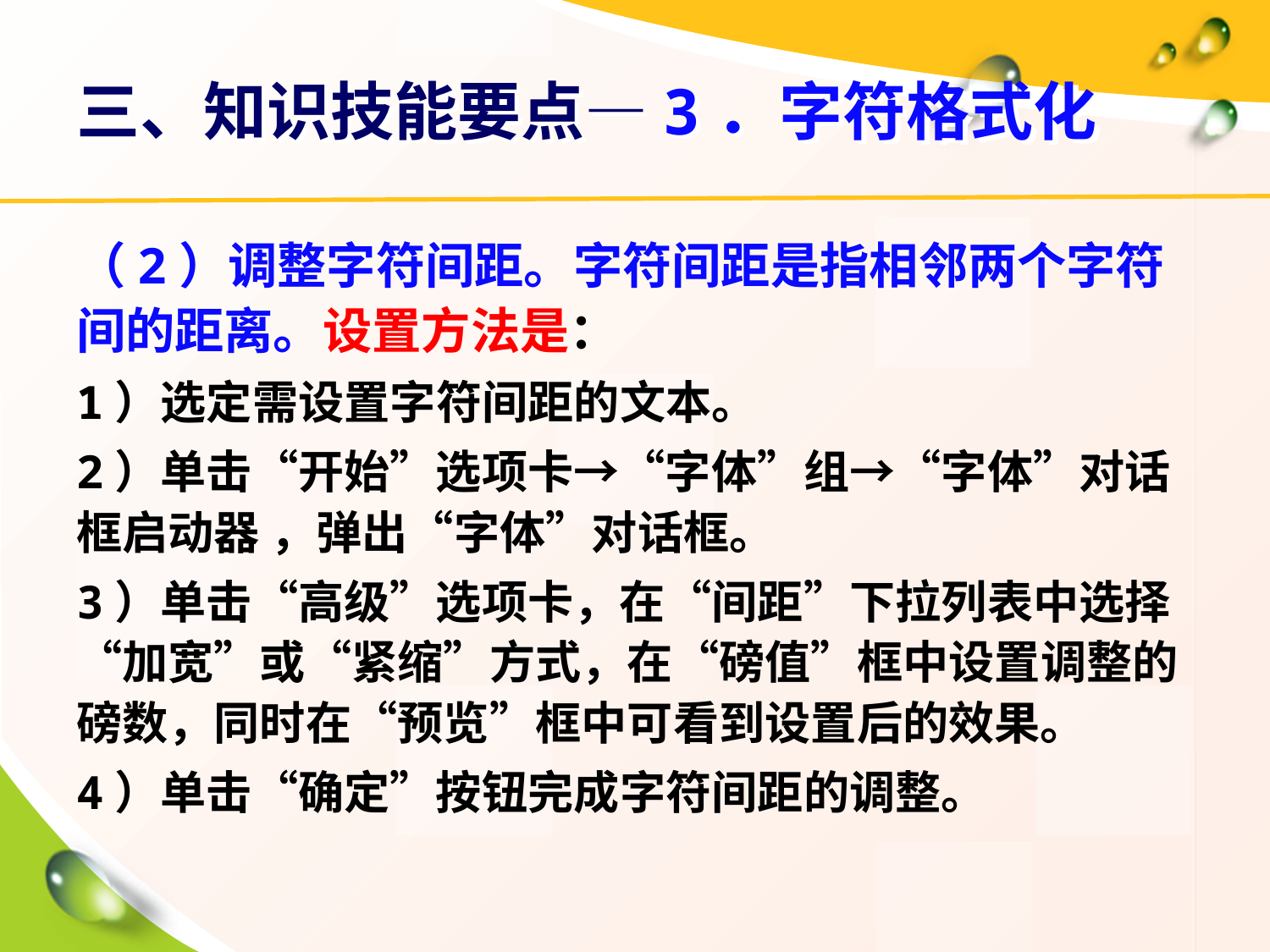

# 三、知识技能要点—3．字符格式化
（2）调整字符间距。字符间距是指相邻两个字符间的距离。设置方法是：
1）选定需设置字符间距的文本。
2）单击“开始”选项卡→“字体”组→“字体”对话框启动器 ，弹出“字体”对话框。
3）单击“高级”选项卡，在“间距”下拉列表中选择“加宽”或“紧缩”方式，在“磅值”框中设置调整的磅数，同时在“预览”框中可看到设置后的效果。
4）单击“确定”按钮完成字符间距的调整。